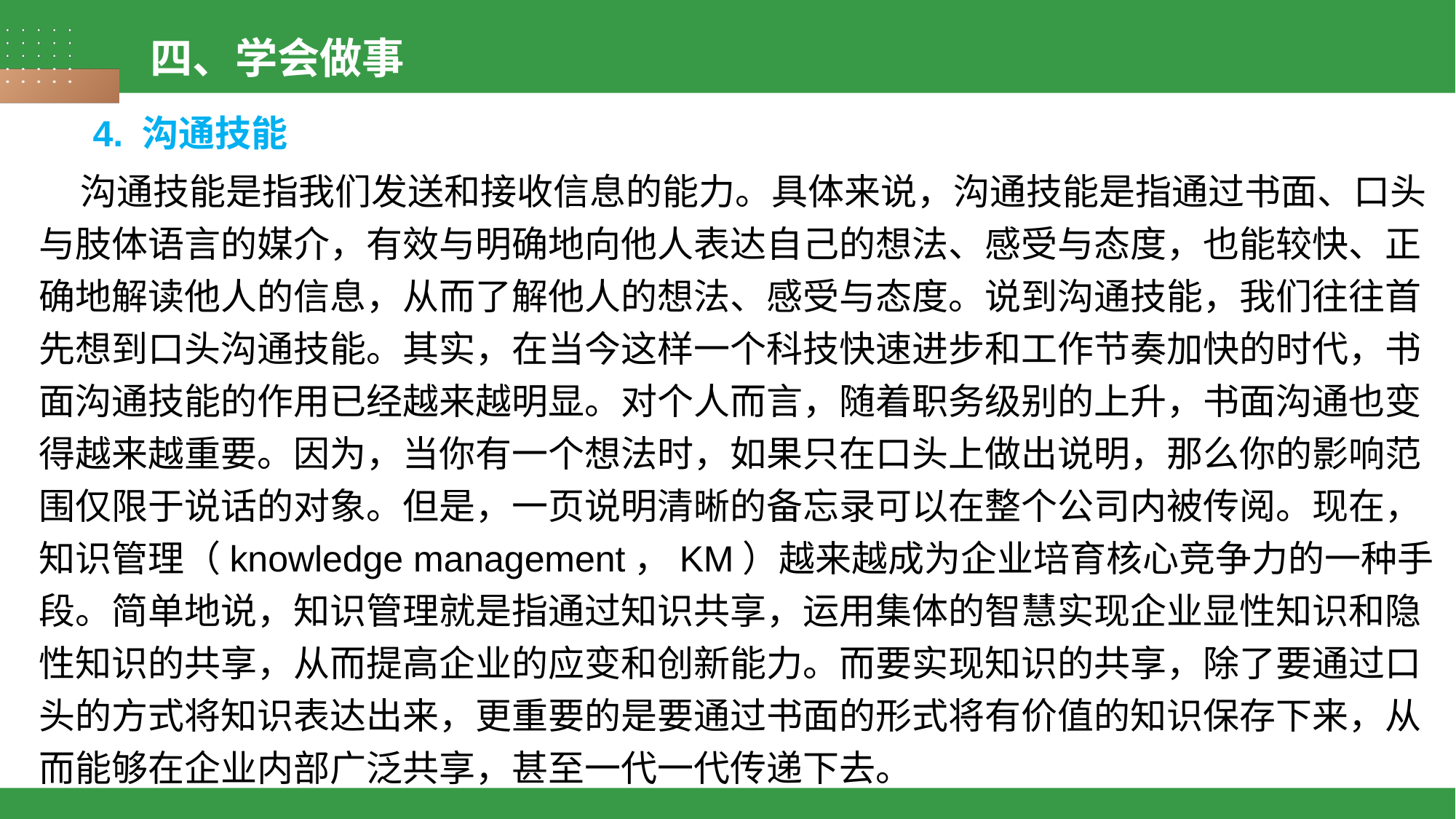

四、学会做事
4. 沟通技能
    沟通技能是指我们发送和接收信息的能力。具体来说，沟通技能是指通过书面、口头与肢体语言的媒介，有效与明确地向他人表达自己的想法、感受与态度，也能较快、正确地解读他人的信息，从而了解他人的想法、感受与态度。说到沟通技能，我们往往首先想到口头沟通技能。其实，在当今这样一个科技快速进步和工作节奏加快的时代，书面沟通技能的作用已经越来越明显。对个人而言，随着职务级别的上升，书面沟通也变得越来越重要。因为，当你有一个想法时，如果只在口头上做出说明，那么你的影响范围仅限于说话的对象。但是，一页说明清晰的备忘录可以在整个公司内被传阅。现在，知识管理（knowledge management，KM）越来越成为企业培育核心竞争力的一种手段。简单地说，知识管理就是指通过知识共享，运用集体的智慧实现企业显性知识和隐性知识的共享，从而提高企业的应变和创新能力。而要实现知识的共享，除了要通过口头的方式将知识表达出来，更重要的是要通过书面的形式将有价值的知识保存下来，从而能够在企业内部广泛共享，甚至一代一代传递下去。